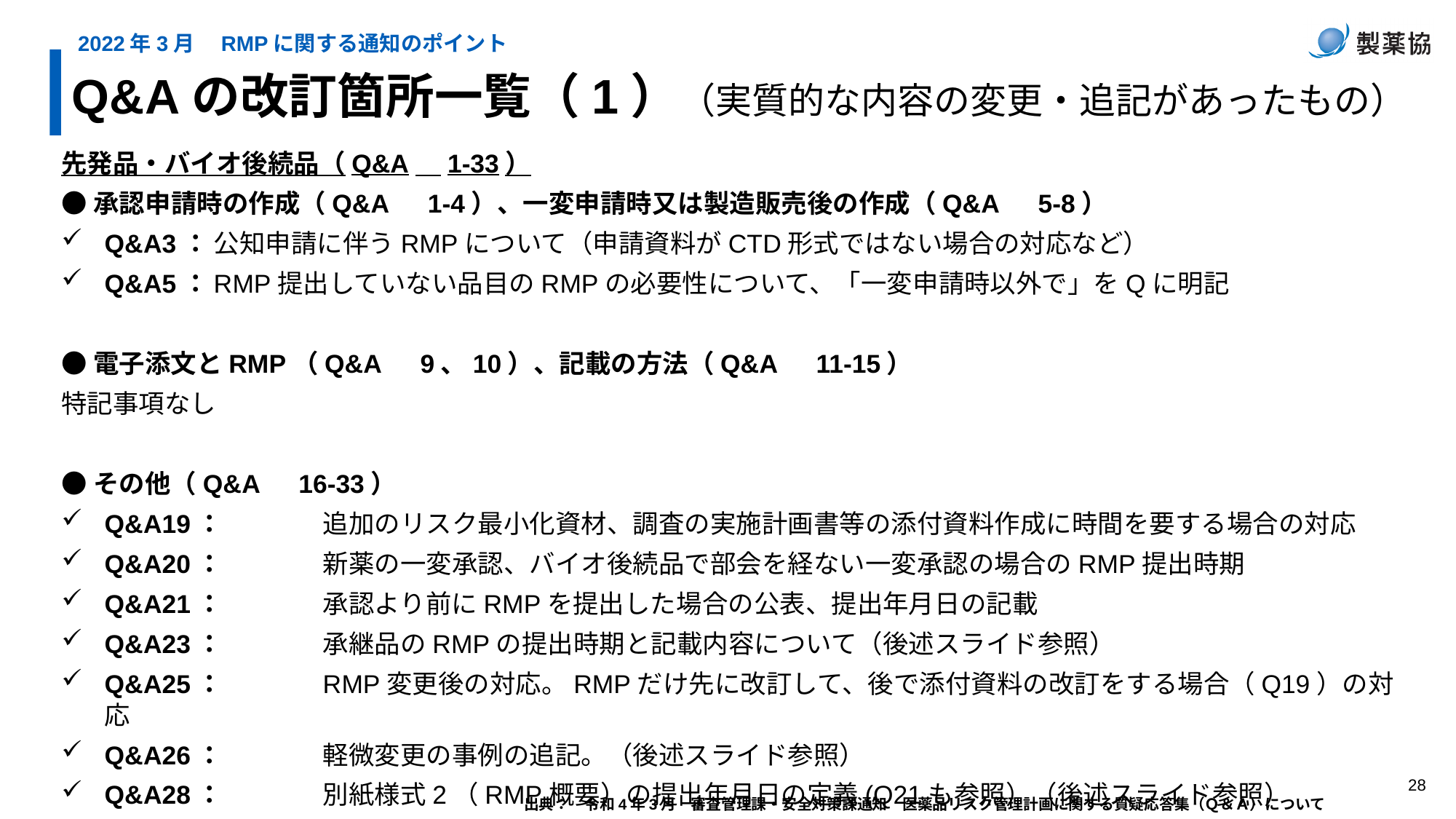

2022年3月　RMPに関する通知のポイント
Q&Aの改訂箇所一覧（1）（実質的な内容の変更・追記があったもの）
先発品・バイオ後続品（Q&A　1-33）
●承認申請時の作成（Q&A　1-4）、一変申請時又は製造販売後の作成（Q&A　5-8）
Q&A3：	公知申請に伴うRMPについて（申請資料がCTD形式ではない場合の対応など）
Q&A5：	RMP提出していない品目のRMPの必要性について、「一変申請時以外で」をQに明記

●電子添文とRMP（Q&A　9、10）、記載の方法（Q&A　11-15）
特記事項なし

●その他（Q&A　16-33）
Q&A19：	追加のリスク最小化資材、調査の実施計画書等の添付資料作成に時間を要する場合の対応
Q&A20：	新薬の一変承認、バイオ後続品で部会を経ない一変承認の場合のRMP提出時期
Q&A21：	承認より前にRMPを提出した場合の公表、提出年月日の記載
Q&A23：	承継品のRMPの提出時期と記載内容について（後述スライド参照）
Q&A25：	RMP変更後の対応。RMPだけ先に改訂して、後で添付資料の改訂をする場合（Q19）の対応
Q&A26：	軽微変更の事例の追記。（後述スライド参照）
Q&A28： 	別紙様式2（RMP概要）の提出年月日の定義(Q21も参照）（後述スライド参照）

出典：　令和4年3月　審査管理課・安全対策課通知　医薬品リスク管理計画に関する質疑応答集（Ｑ＆Ａ）について